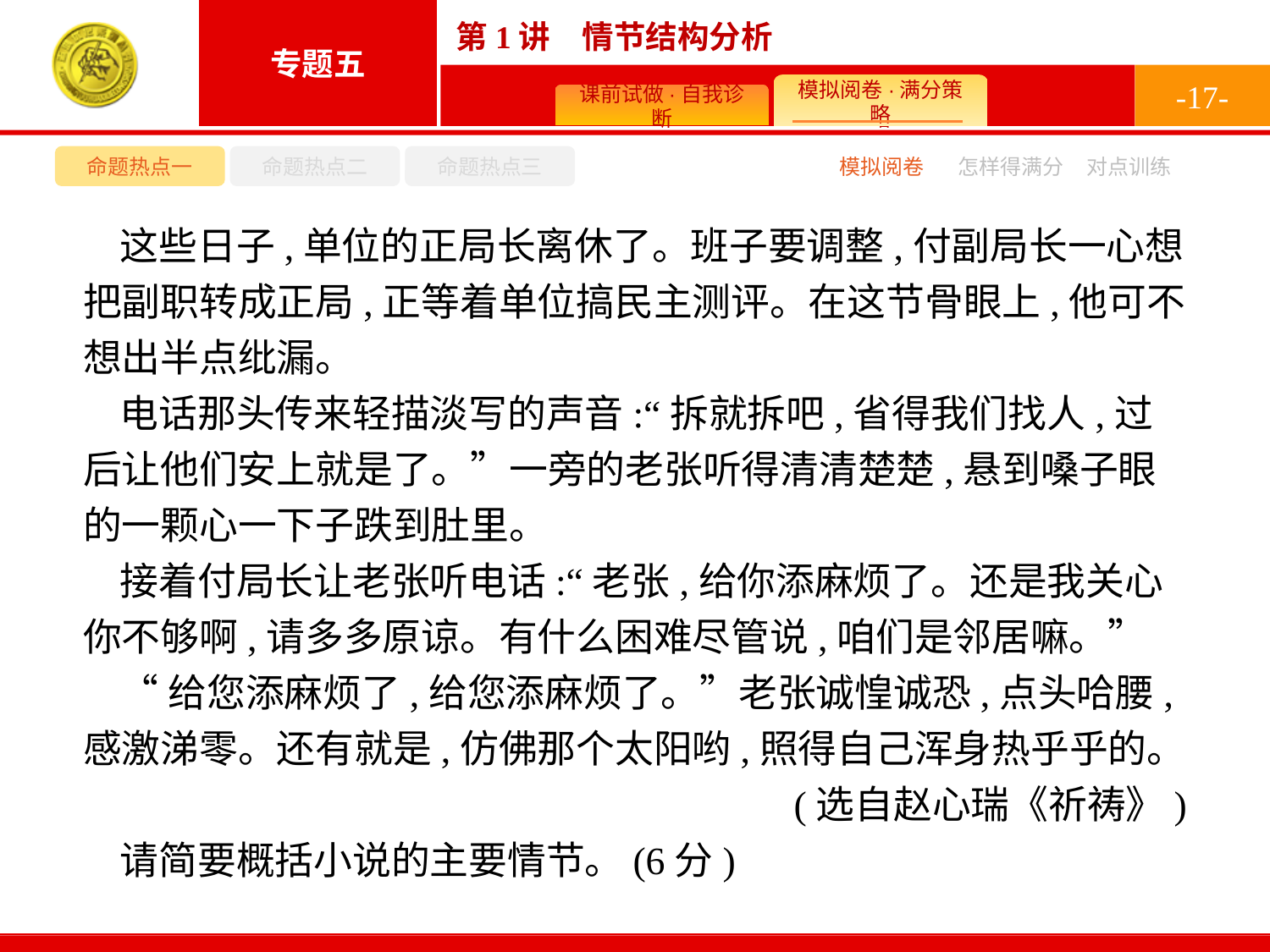

-17-
命题热点一
命题热点二
命题热点三
模拟阅卷
怎样得满分
对点训练
这些日子,单位的正局长离休了。班子要调整,付副局长一心想把副职转成正局,正等着单位搞民主测评。在这节骨眼上,他可不想出半点纰漏。
电话那头传来轻描淡写的声音:“拆就拆吧,省得我们找人,过后让他们安上就是了。”一旁的老张听得清清楚楚,悬到嗓子眼的一颗心一下子跌到肚里。
接着付局长让老张听电话:“老张,给你添麻烦了。还是我关心你不够啊,请多多原谅。有什么困难尽管说,咱们是邻居嘛。”
“给您添麻烦了,给您添麻烦了。”老张诚惶诚恐,点头哈腰,感激涕零。还有就是,仿佛那个太阳哟,照得自己浑身热乎乎的。
(选自赵心瑞《祈祷》)
请简要概括小说的主要情节。(6分)